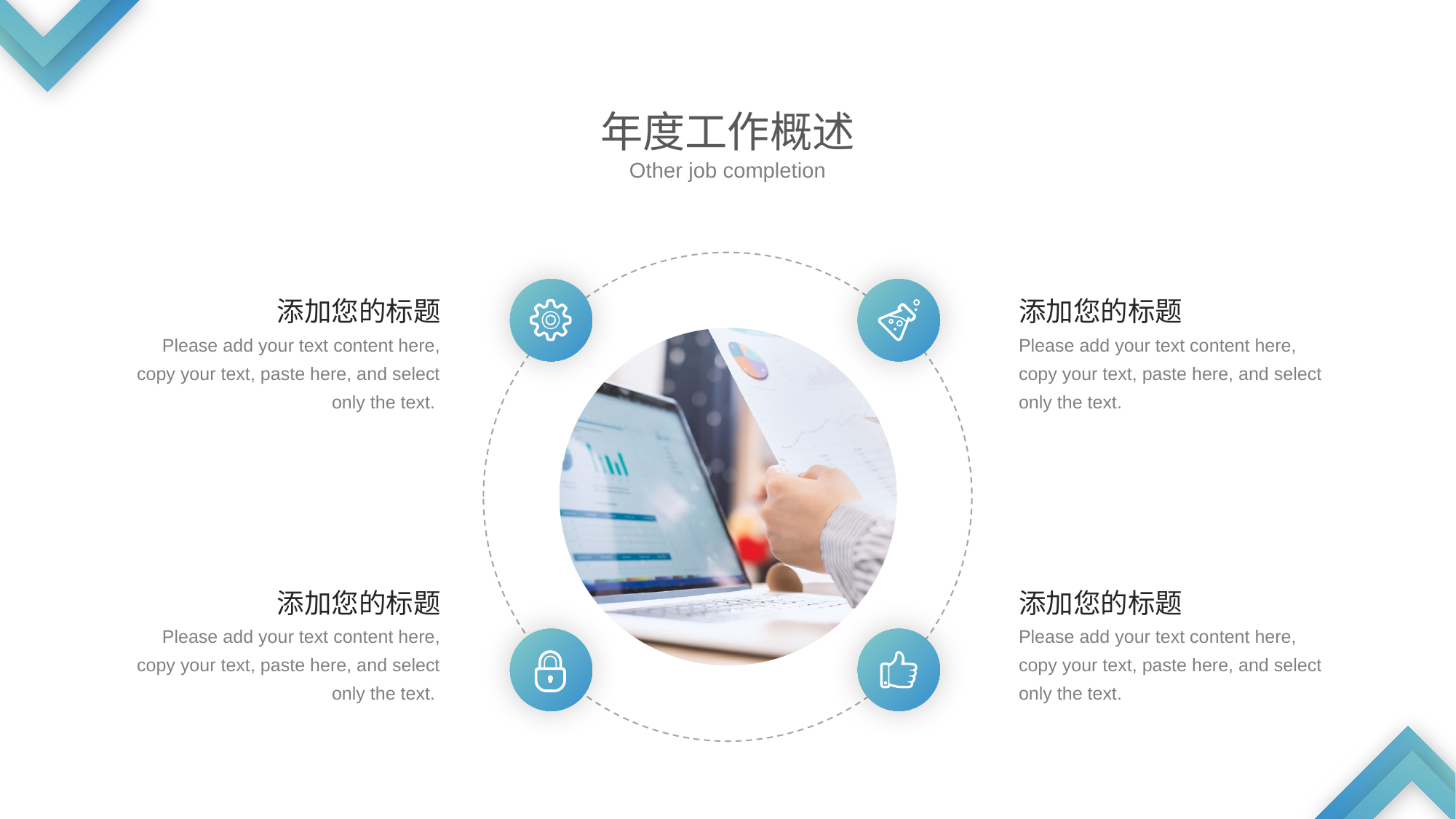

年度工作概述
Other job completion

添加您的标题
Please add your text content here, copy your text, paste here, and select only the text.

添加您的标题
Please add your text content here, copy your text, paste here, and select only the text.

添加您的标题
Please add your text content here, copy your text, paste here, and select only the text.
添加您的标题
Please add your text content here, copy your text, paste here, and select only the text.